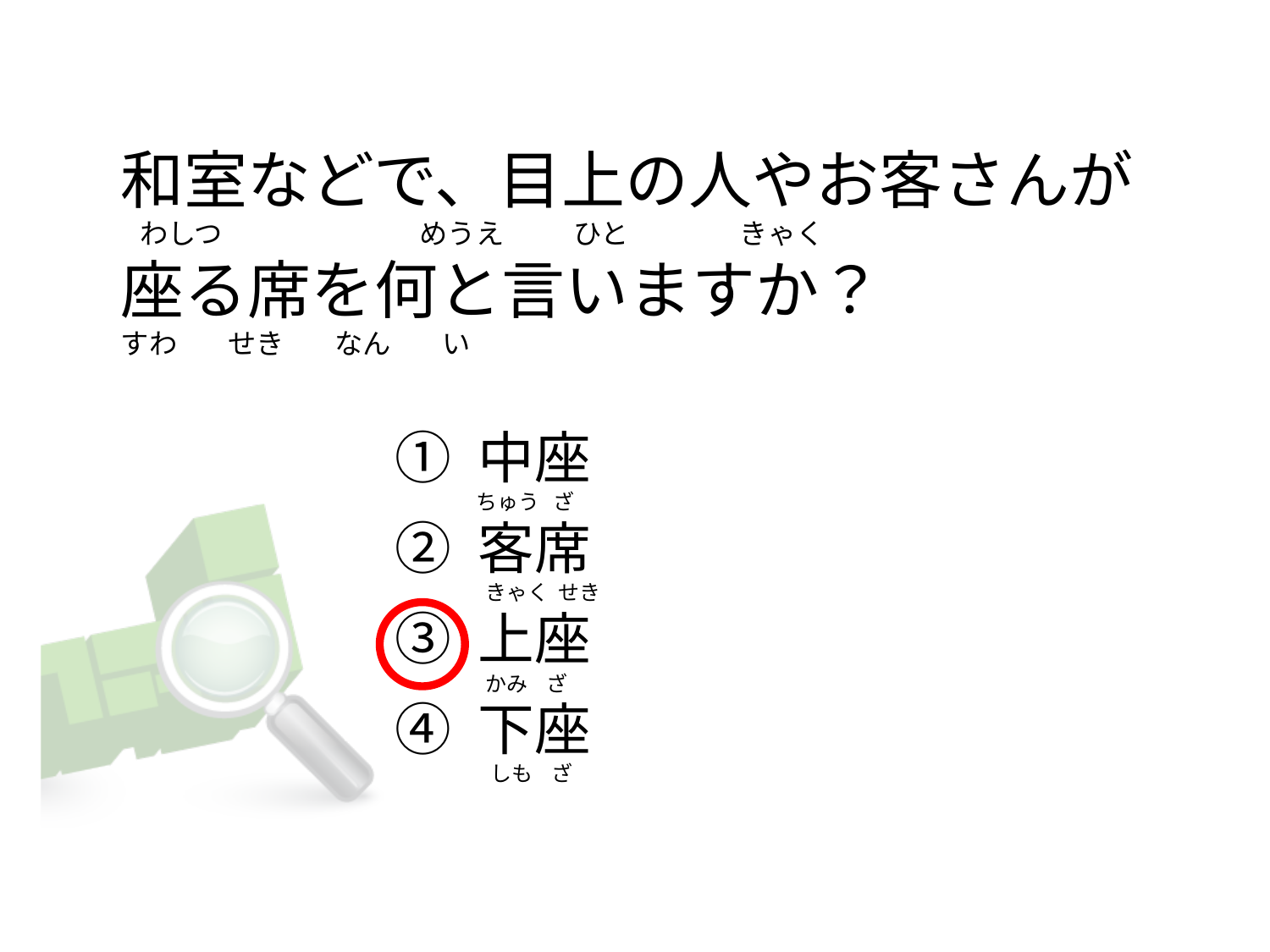

# 和室などで、目上の人やお客さんが    わしつ                               めうえ           ひと    　         きゃく                                    座る席を何と言いますか？ すわ        せき        なん        い
① 中座
② 客席
③ 上座
④ 下座
ちゅう   ざ
 きゃく  せき

 かみ    ざ
  しも    ざ